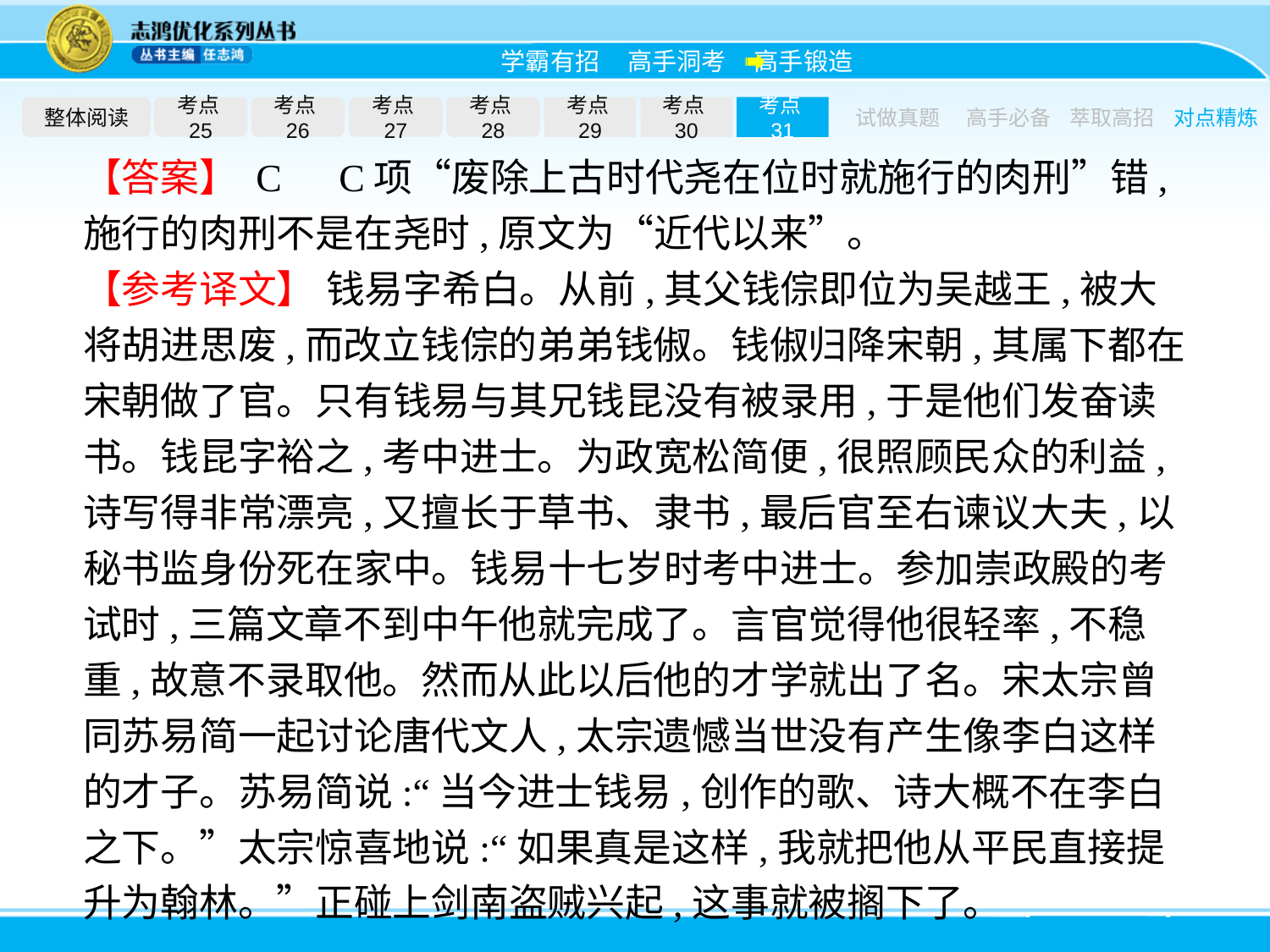

整体阅读
考点25
考点26
考点27
考点28
考点29
考点30
考点31
试做真题
高手必备
萃取高招
对点精炼
【答案】 C　C项“废除上古时代尧在位时就施行的肉刑”错,施行的肉刑不是在尧时,原文为“近代以来”。
【参考译文】 钱易字希白。从前,其父钱倧即位为吴越王,被大将胡进思废,而改立钱倧的弟弟钱俶。钱俶归降宋朝,其属下都在宋朝做了官。只有钱易与其兄钱昆没有被录用,于是他们发奋读书。钱昆字裕之,考中进士。为政宽松简便,很照顾民众的利益,诗写得非常漂亮,又擅长于草书、隶书,最后官至右谏议大夫,以秘书监身份死在家中。钱易十七岁时考中进士。参加崇政殿的考试时,三篇文章不到中午他就完成了。言官觉得他很轻率,不稳重,故意不录取他。然而从此以后他的才学就出了名。宋太宗曾同苏易简一起讨论唐代文人,太宗遗憾当世没有产生像李白这样的才子。苏易简说:“当今进士钱易,创作的歌、诗大概不在李白之下。”太宗惊喜地说:“如果真是这样,我就把他从平民直接提升为翰林。”正碰上剑南盗贼兴起,这事就被搁下了。